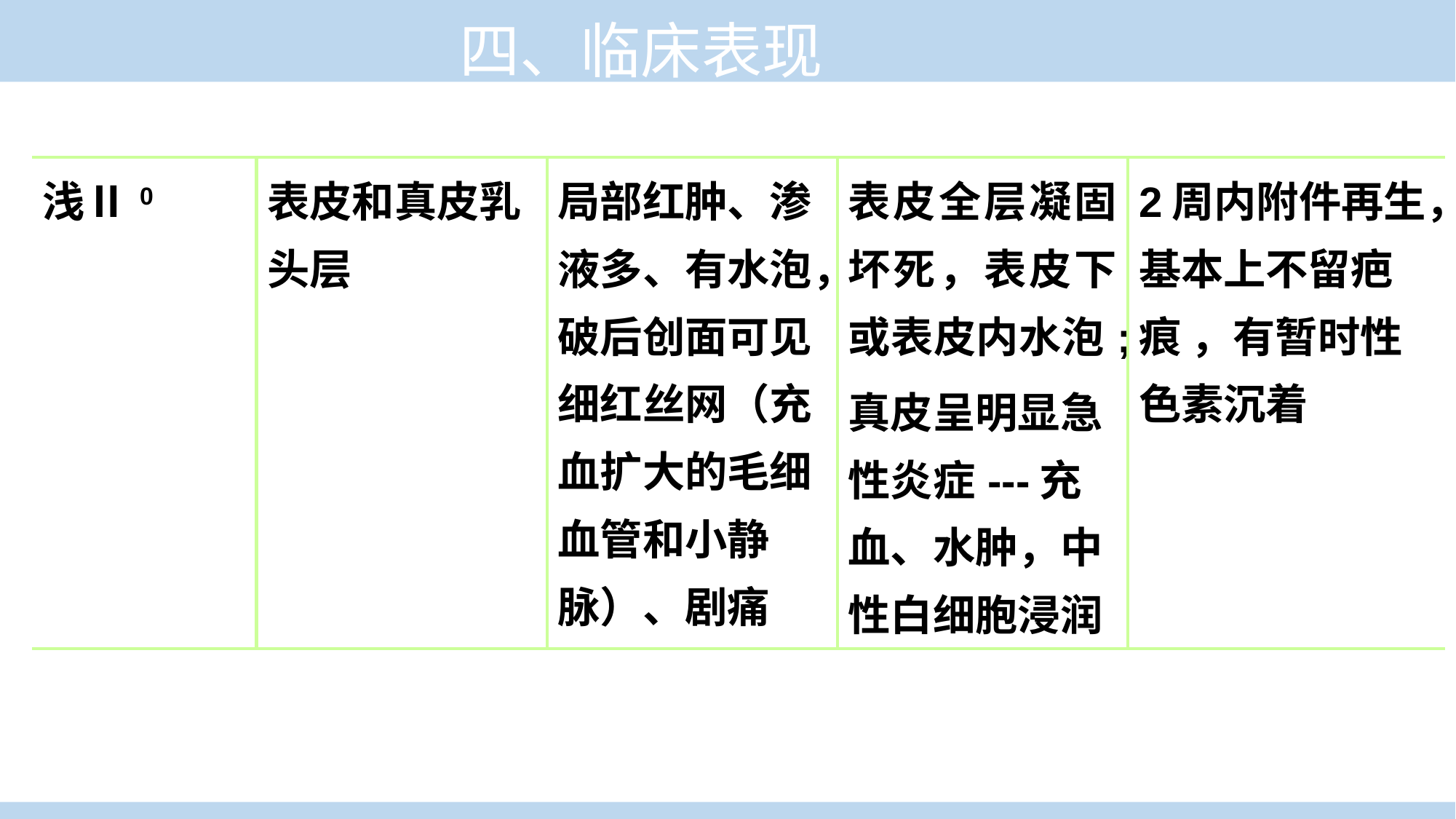

四、临床表现
| 浅Ⅱ0 | 表皮和真皮乳头层 | 局部红肿、渗液多、有水泡，破后创面可见细红丝网（充血扩大的毛细血管和小静脉）、剧痛 | 表皮全层凝固坏死，表皮下或表皮内水泡; 真皮呈明显急性炎症---充血、水肿，中性白细胞浸润 | 2周内附件再生，基本上不留疤痕 ，有暂时性色素沉着 |
| --- | --- | --- | --- | --- |